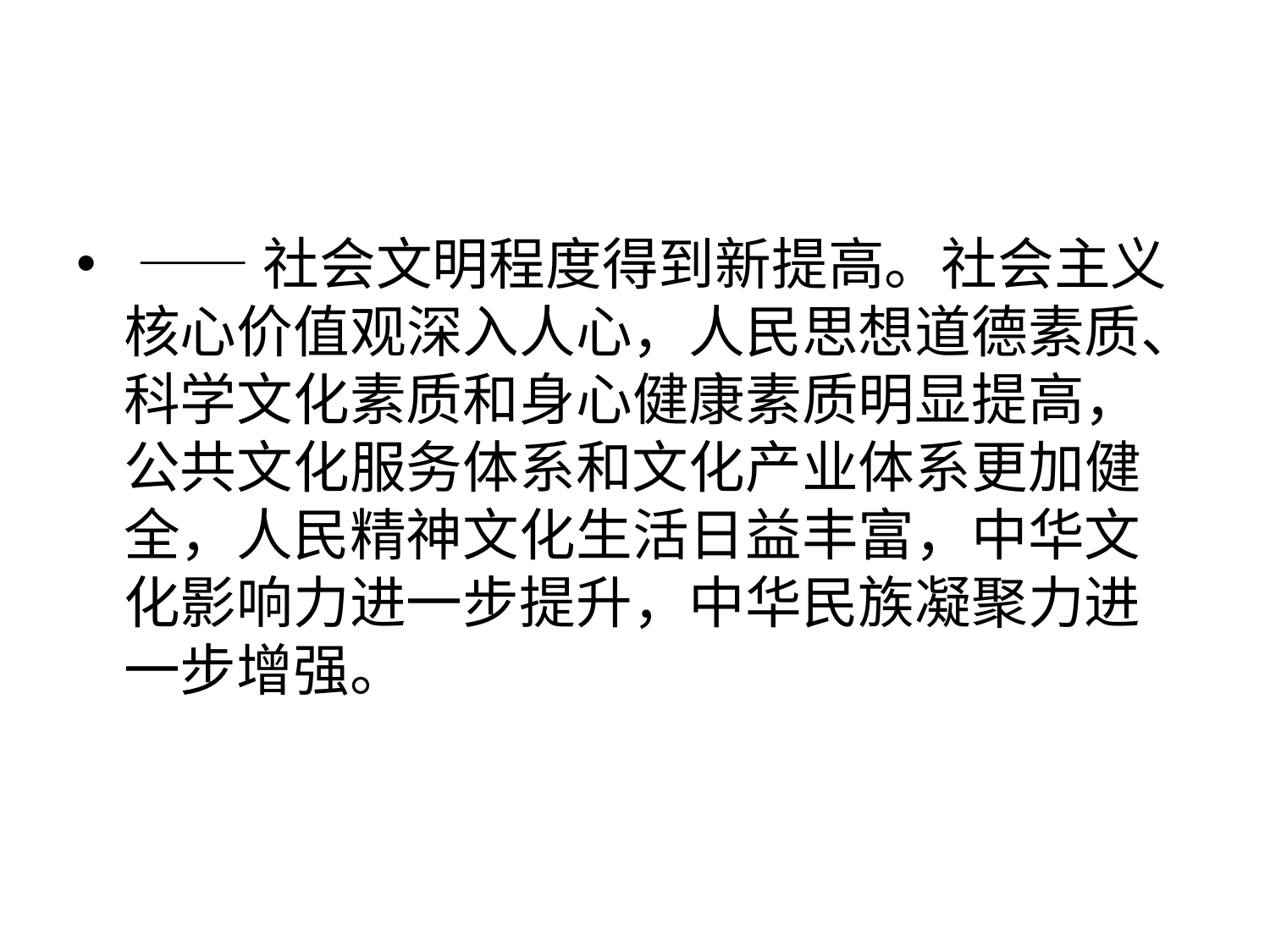

#
 ——社会文明程度得到新提高。社会主义核心价值观深入人心，人民思想道德素质、科学文化素质和身心健康素质明显提高，公共文化服务体系和文化产业体系更加健全，人民精神文化生活日益丰富，中华文化影响力进一步提升，中华民族凝聚力进一步增强。